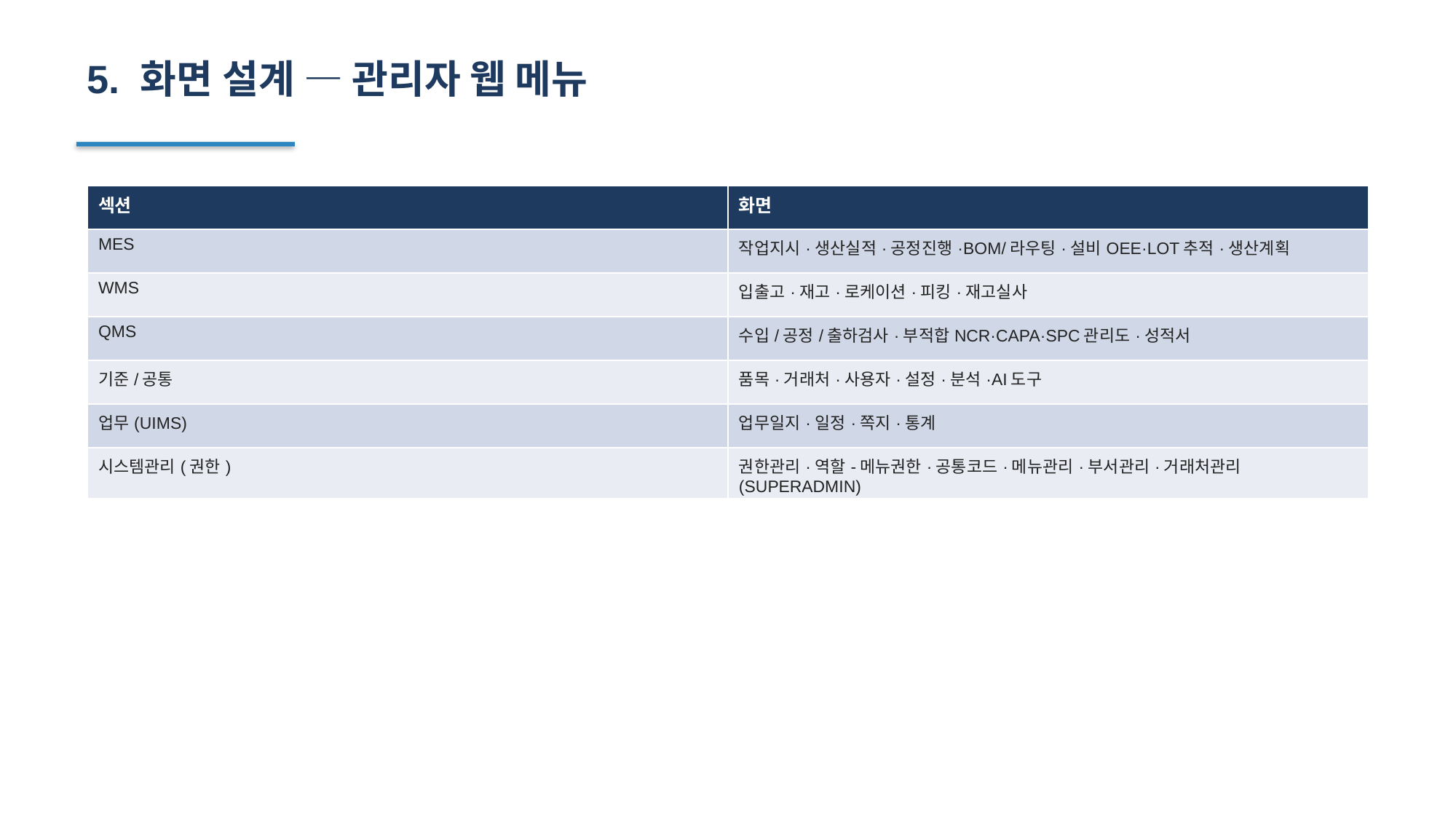

5. 화면 설계 — 관리자 웹 메뉴

| 섹션 | 화면 |
| --- | --- |
| MES | 작업지시·생산실적·공정진행·BOM/라우팅·설비OEE·LOT추적·생산계획 |
| WMS | 입출고·재고·로케이션·피킹·재고실사 |
| QMS | 수입/공정/출하검사·부적합NCR·CAPA·SPC관리도·성적서 |
| 기준/공통 | 품목·거래처·사용자·설정·분석·AI도구 |
| 업무(UIMS) | 업무일지·일정·쪽지·통계 |
| 시스템관리(권한) | 권한관리·역할-메뉴권한·공통코드·메뉴관리·부서관리·거래처관리 (SUPERADMIN) |